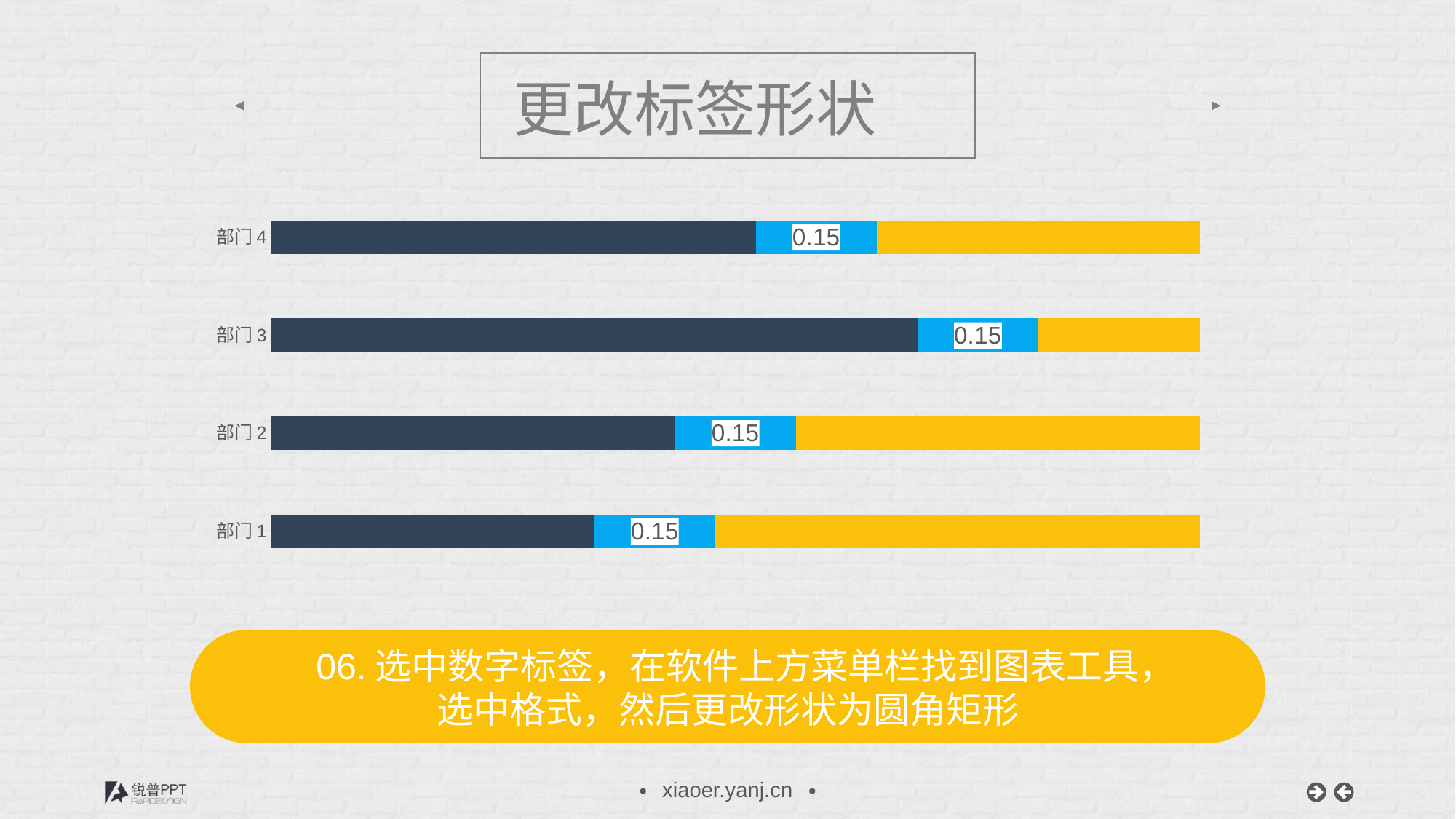

更改标签形状

### Chart

| Category | 数据填入 | 固定值 | 固定列 |
|---|---|---|---|
| 部门1 | 0.4 | 0.15 | 0.6 |
| 部门2 | 0.5 | 0.15 | 0.5 |
| 部门3 | 0.8 | 0.15 | 0.19999999999999996 |
| 部门4 | 0.6 | 0.15 | 0.4 |
06.选中数字标签，在软件上方菜单栏找到图表工具，选中格式，然后更改形状为圆角矩形